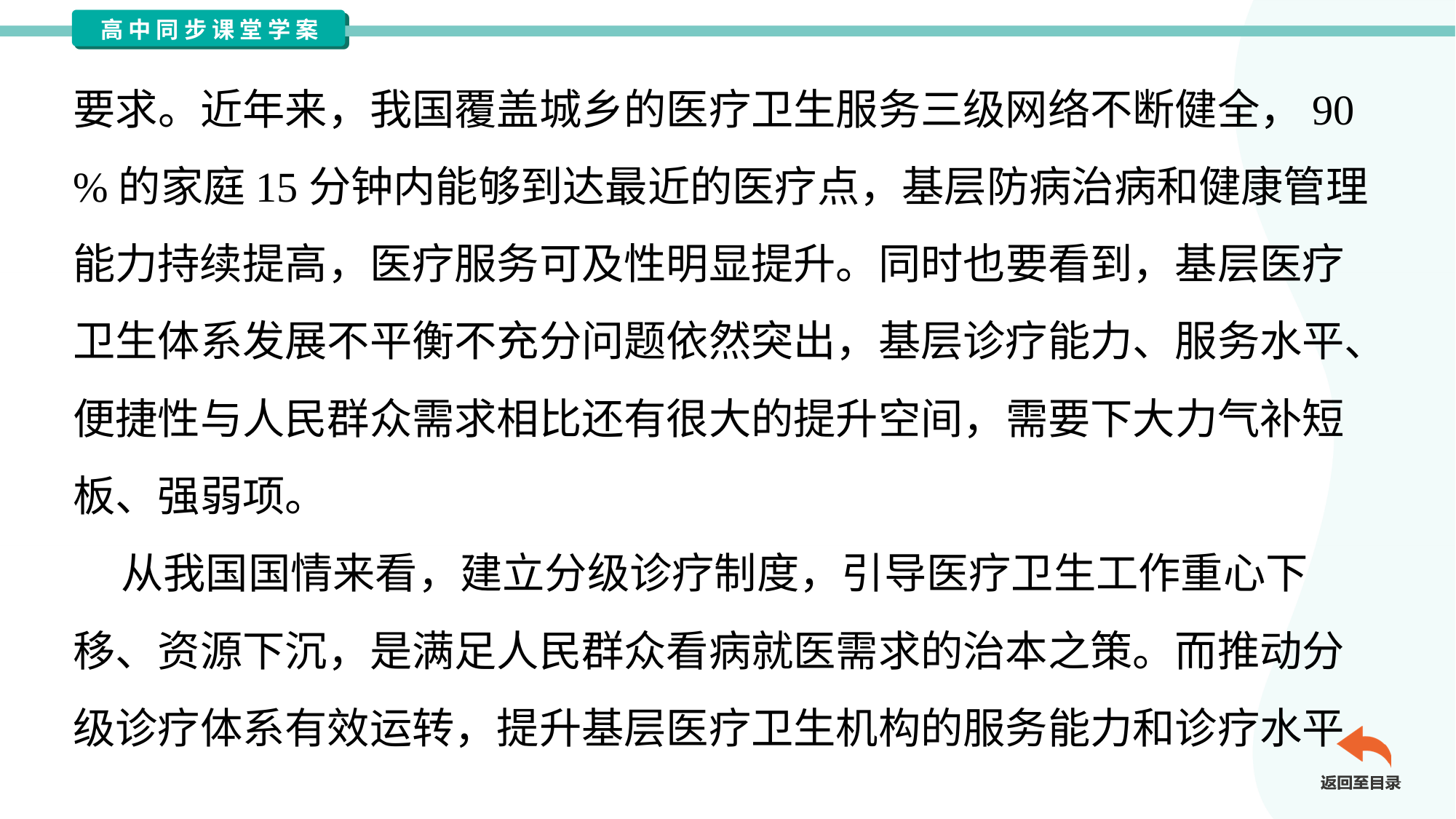

要求。近年来，我国覆盖城乡的医疗卫生服务三级网络不断健全，90
%的家庭15分钟内能够到达最近的医疗点，基层防病治病和健康管理
能力持续提高，医疗服务可及性明显提升。同时也要看到，基层医疗
卫生体系发展不平衡不充分问题依然突出，基层诊疗能力、服务水平、
便捷性与人民群众需求相比还有很大的提升空间，需要下大力气补短
板、强弱项。
    从我国国情来看，建立分级诊疗制度，引导医疗卫生工作重心下
移、资源下沉，是满足人民群众看病就医需求的治本之策。而推动分
级诊疗体系有效运转，提升基层医疗卫生机构的服务能力和诊疗水平